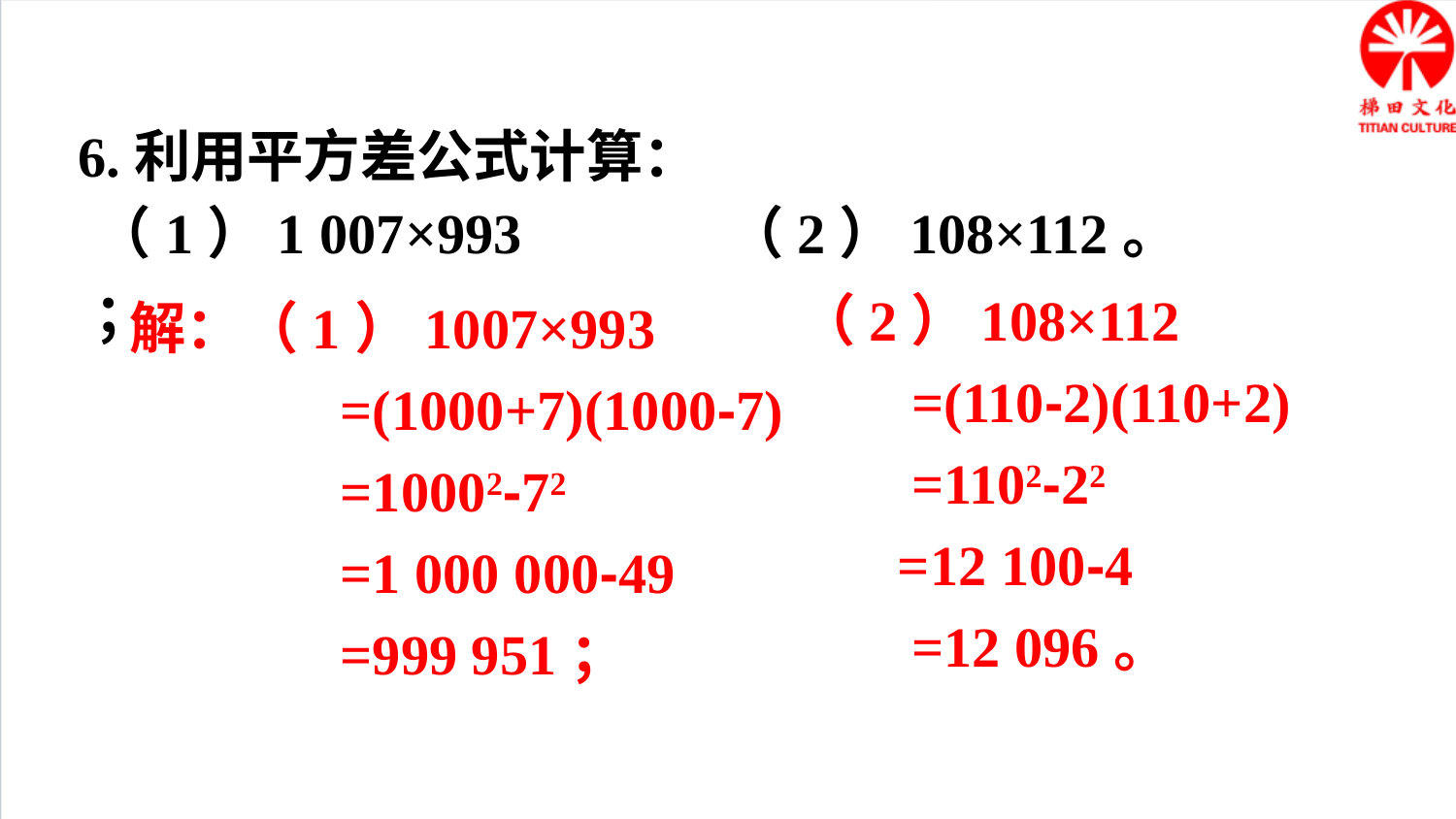

6.利用平方差公式计算：
（1）1 007×993 ；
（2）108×112。
（2）108×112
        =(110-2)(110+2)
        =1102-22
            =12 100-4
        =12 096。
解：（1）1007×993
               =(1000+7)(1000-7)
               =10002-72
               =1 000 000-49
               =999 951；